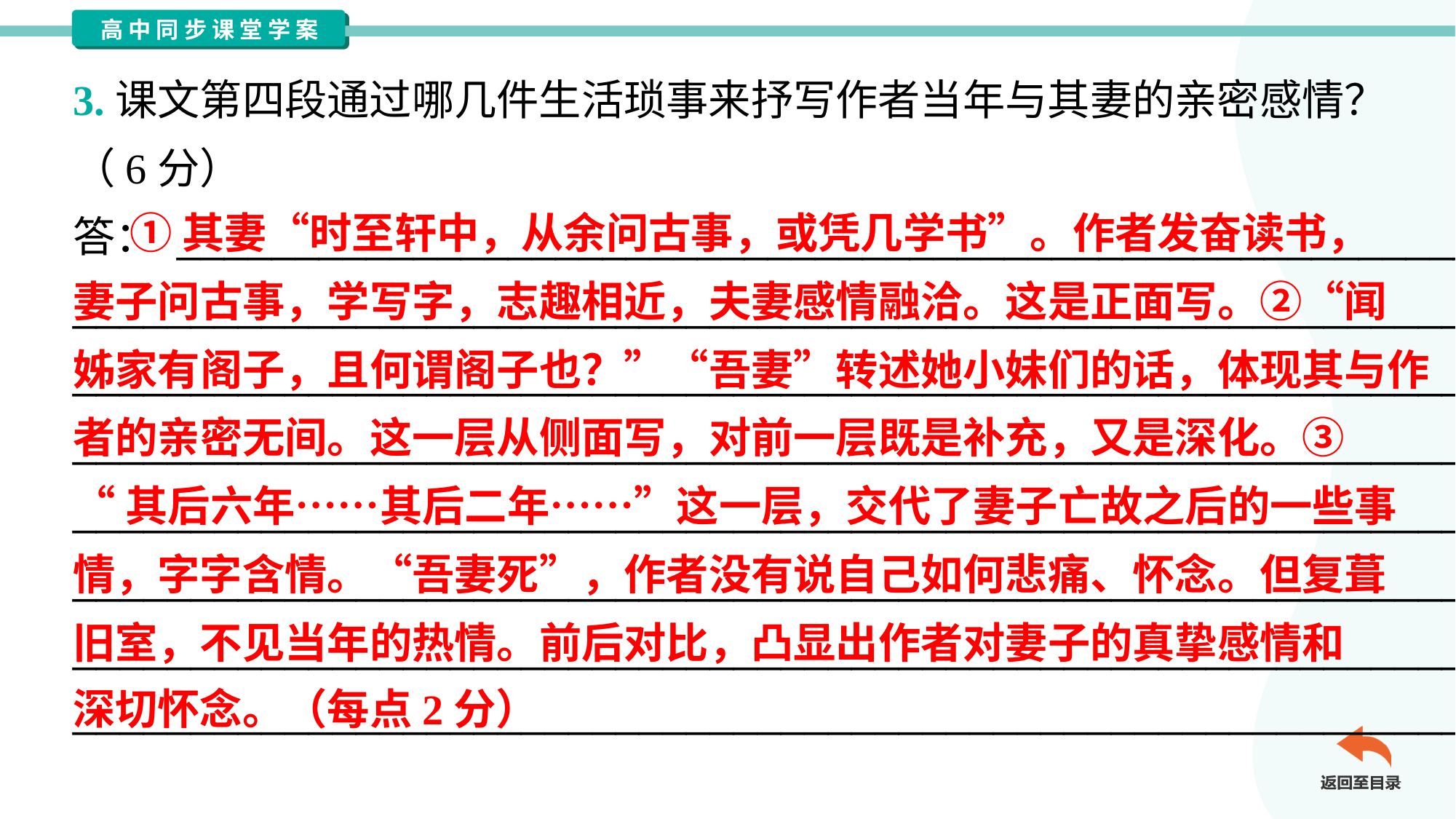

3.课文第四段通过哪几件生活琐事来抒写作者当年与其妻的亲密感情？
（6分）
答： ________________________________________________________
_____________________________________________________________
_____________________________________________________________
_____________________________________________________________
_____________________________________________________________
_____________________________________________________________
_____________________________________________________________
_____________________________________________________________
      ①其妻“时至轩中，从余问古事，或凭几学书”。作者发奋读书，
妻子问古事，学写字，志趣相近，夫妻感情融洽。这是正面写。②“闻
姊家有阁子，且何谓阁子也？”“吾妻”转述她小妹们的话，体现其与作
者的亲密无间。这一层从侧面写，对前一层既是补充，又是深化。③
“其后六年……其后二年……”这一层，交代了妻子亡故之后的一些事
情，字字含情。“吾妻死”，作者没有说自己如何悲痛、怀念。但复葺
旧室，不见当年的热情。前后对比，凸显出作者对妻子的真挚感情和
深切怀念。（每点2分）